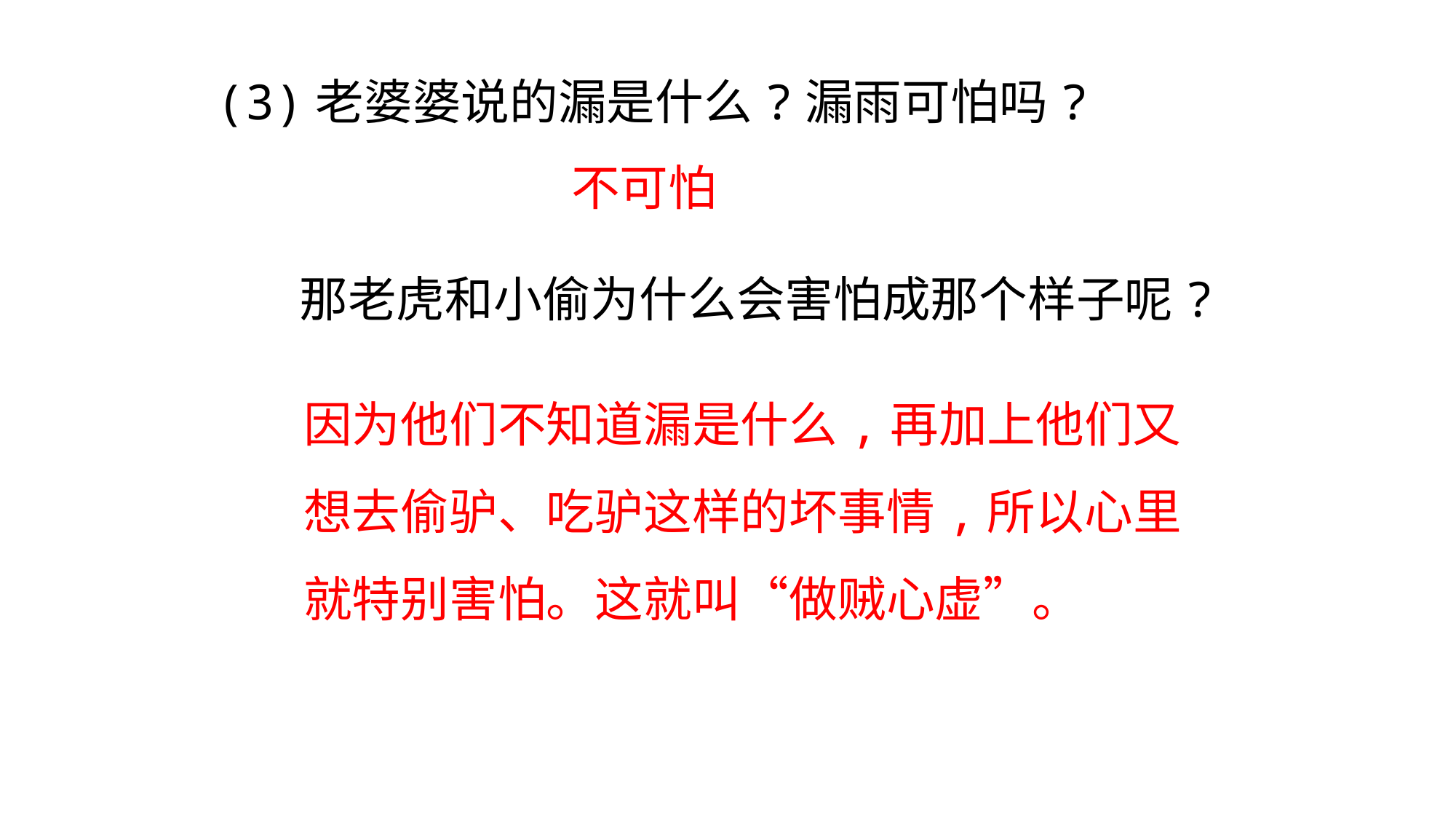

(3)老婆婆说的漏是什么?漏雨可怕吗?
不可怕
那老虎和小偷为什么会害怕成那个样子呢?
因为他们不知道漏是什么,再加上他们又想去偷驴、吃驴这样的坏事情,所以心里就特别害怕。这就叫“做贼心虚”。